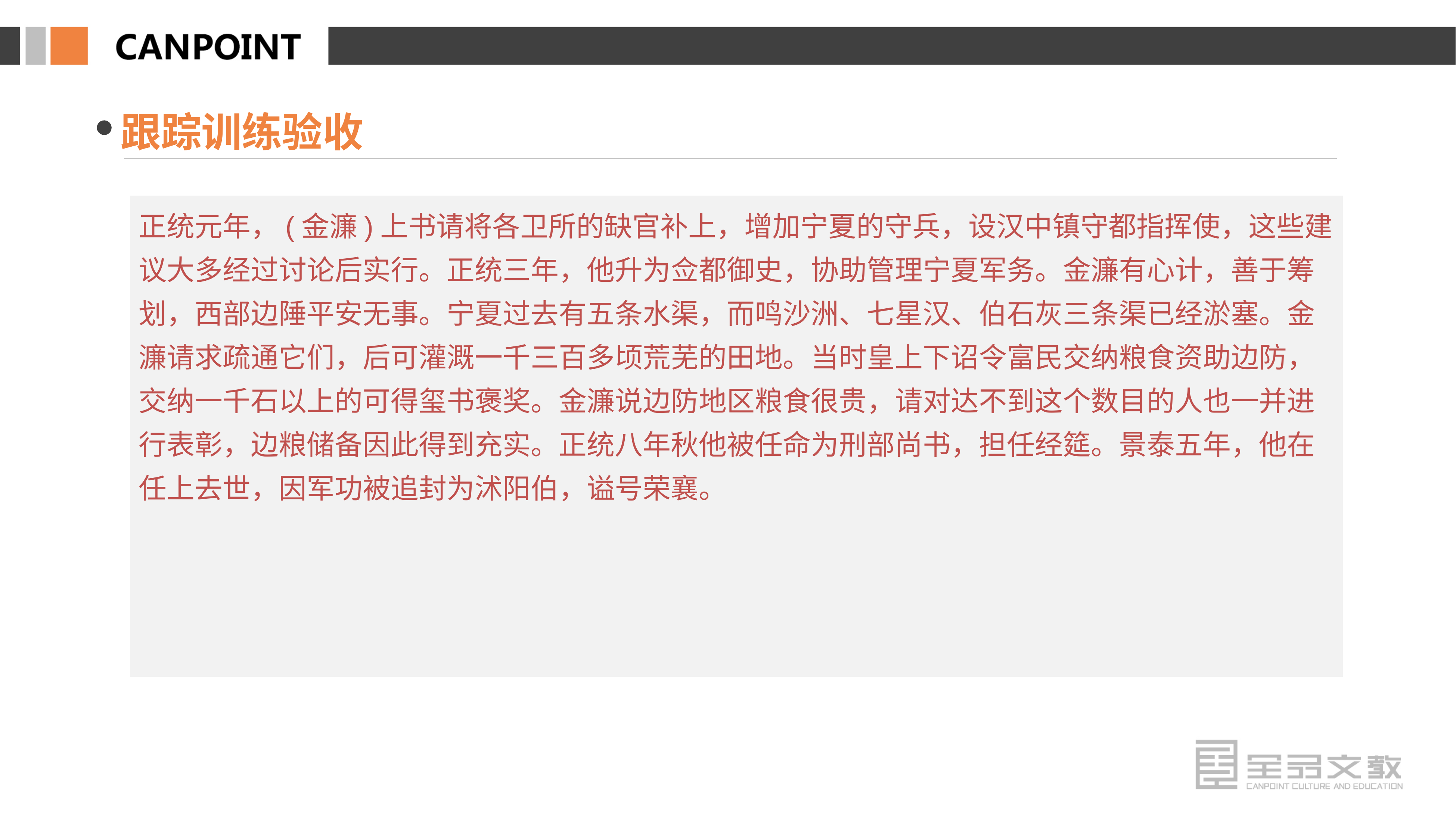

跟踪训练验收

正统元年，(金濂)上书请将各卫所的缺官补上，增加宁夏的守兵，设汉中镇守都指挥使，这些建议大多经过讨论后实行。正统三年，他升为佥都御史，协助管理宁夏军务。金濂有心计，善于筹划，西部边陲平安无事。宁夏过去有五条水渠，而鸣沙洲、七星汉、伯石灰三条渠已经淤塞。金濂请求疏通它们，后可灌溉一千三百多顷荒芜的田地。当时皇上下诏令富民交纳粮食资助边防，交纳一千石以上的可得玺书褒奖。金濂说边防地区粮食很贵，请对达不到这个数目的人也一并进行表彰，边粮储备因此得到充实。正统八年秋他被任命为刑部尚书，担任经筵。景泰五年，他在任上去世，因军功被追封为沭阳伯，谥号荣襄。